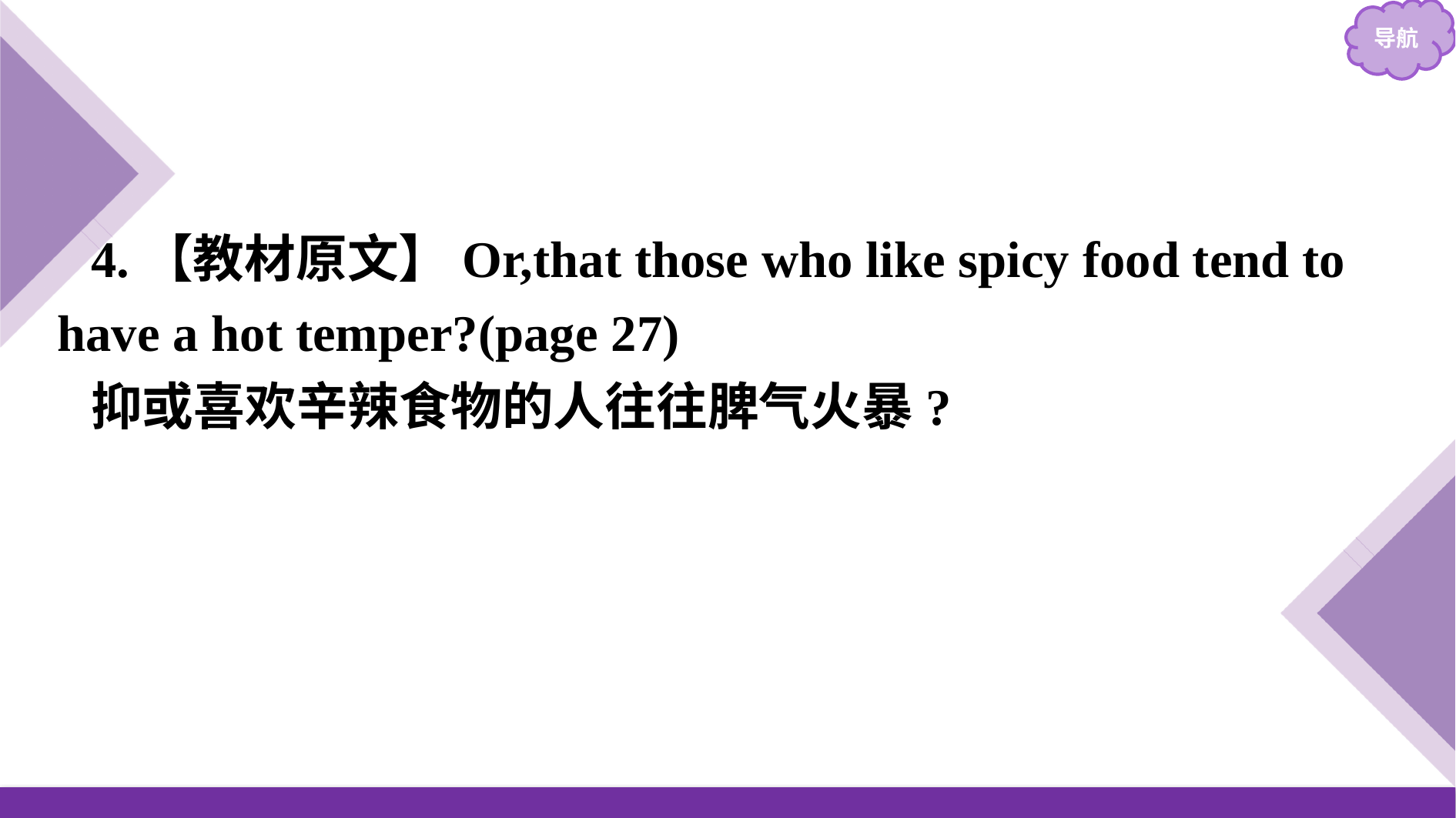

4.【教材原文】Or,that those who like spicy food tend to have a hot temper?(page 27)
抑或喜欢辛辣食物的人往往脾气火暴?